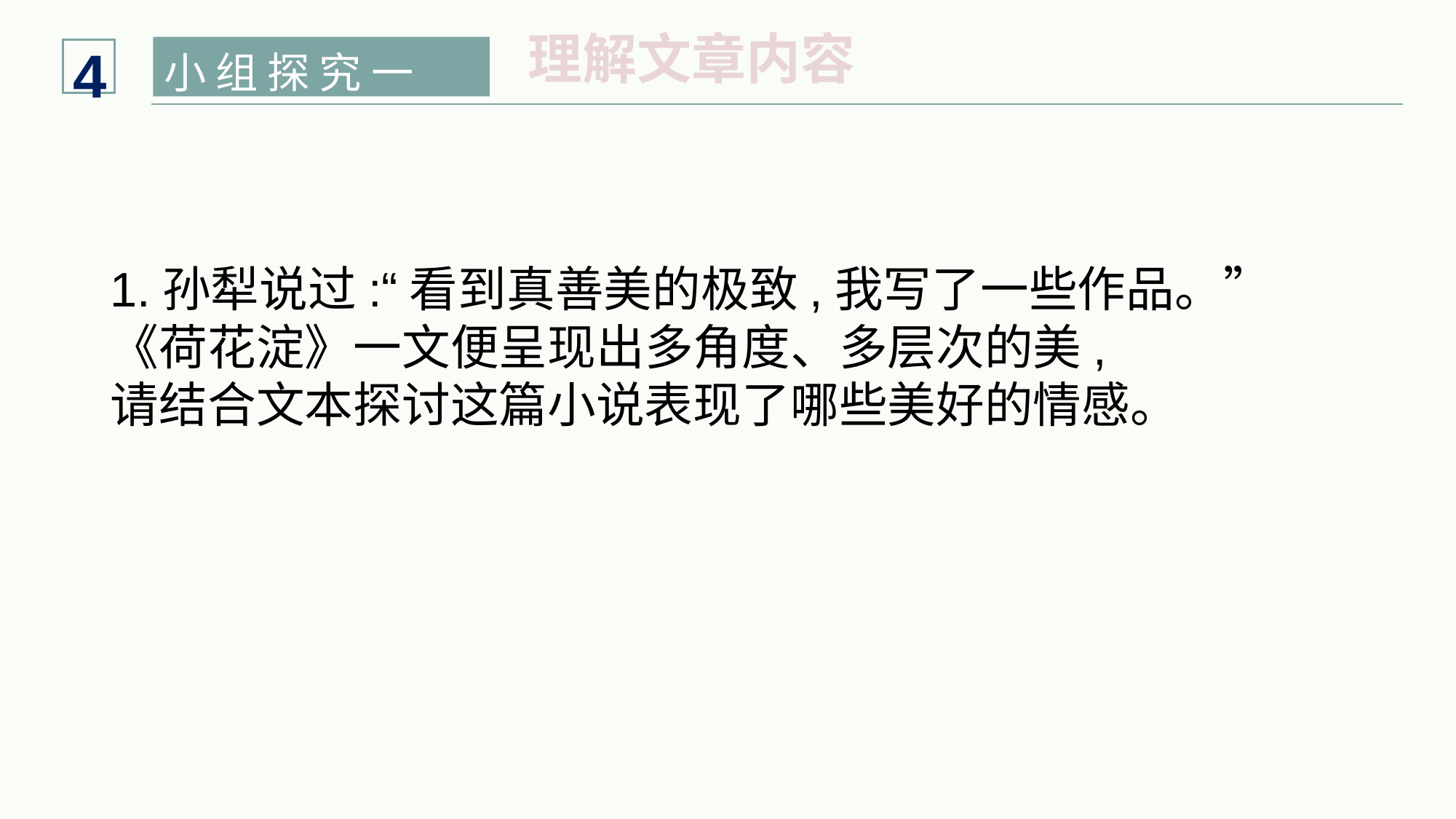

4
理解文章内容
小 组 探 究 一

1.孙犁说过:“看到真善美的极致,我写了一些作品。”
《荷花淀》一文便呈现出多角度、多层次的美,
请结合文本探讨这篇小说表现了哪些美好的情感。